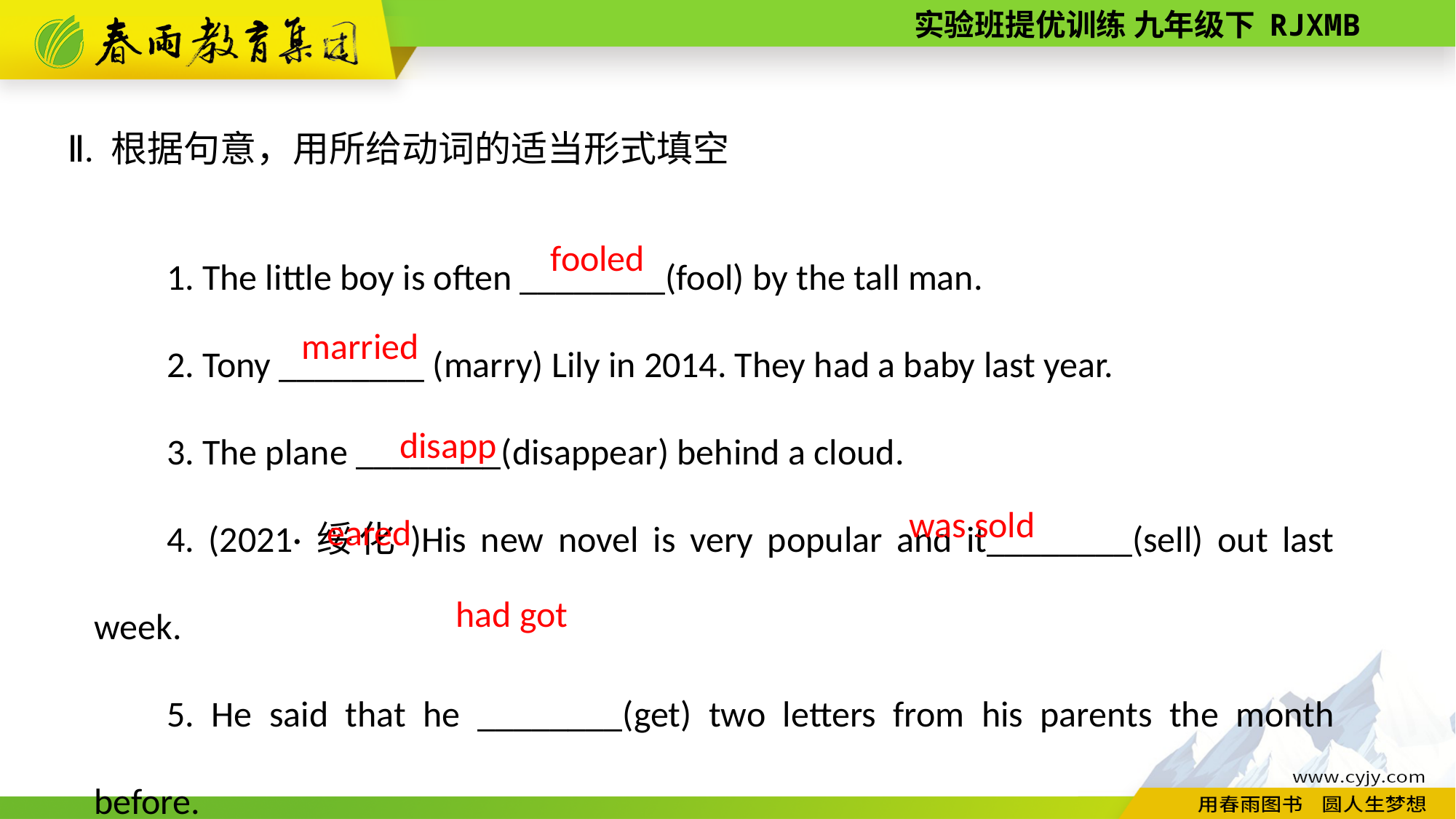

Ⅱ. 根据句意，用所给动词的适当形式填空
1. The little boy is often ________(fool) by the tall man.
2. Tony ________ (marry) Lily in 2014. They had a baby last year.
3. The plane ________(disappear) behind a cloud.
4. (2021·绥化)His new novel is very popular and it________(sell) out last week.
5. He said that he ________(get) two letters from his parents the month before.
fooled
married
disappeared
was sold
had got